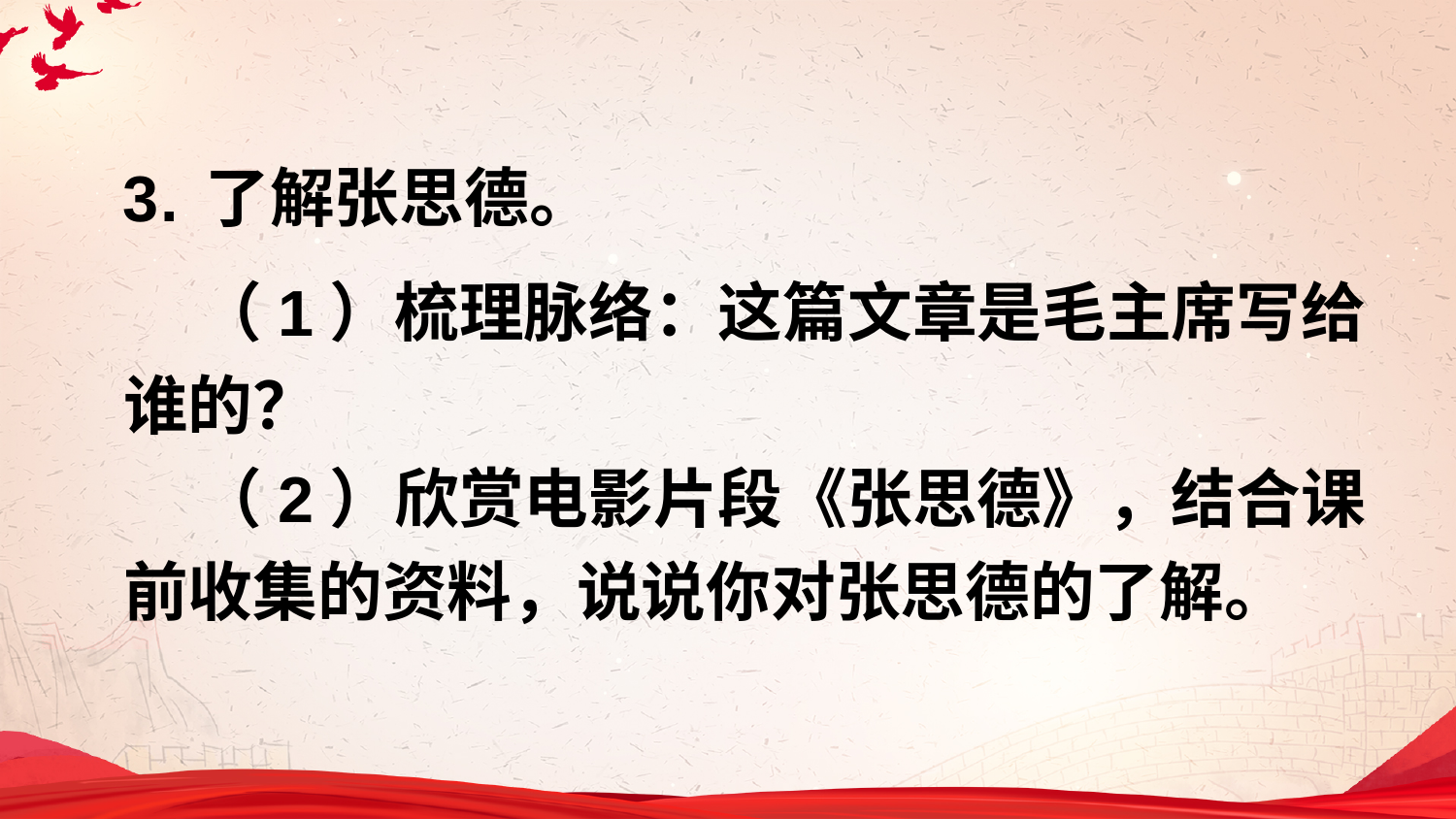

了解张思德。
    （1）梳理脉络：这篇文章是毛主席写给谁的？
    （2）欣赏电影片段《张思德》，结合课前收集的资料，说说你对张思德的了解。